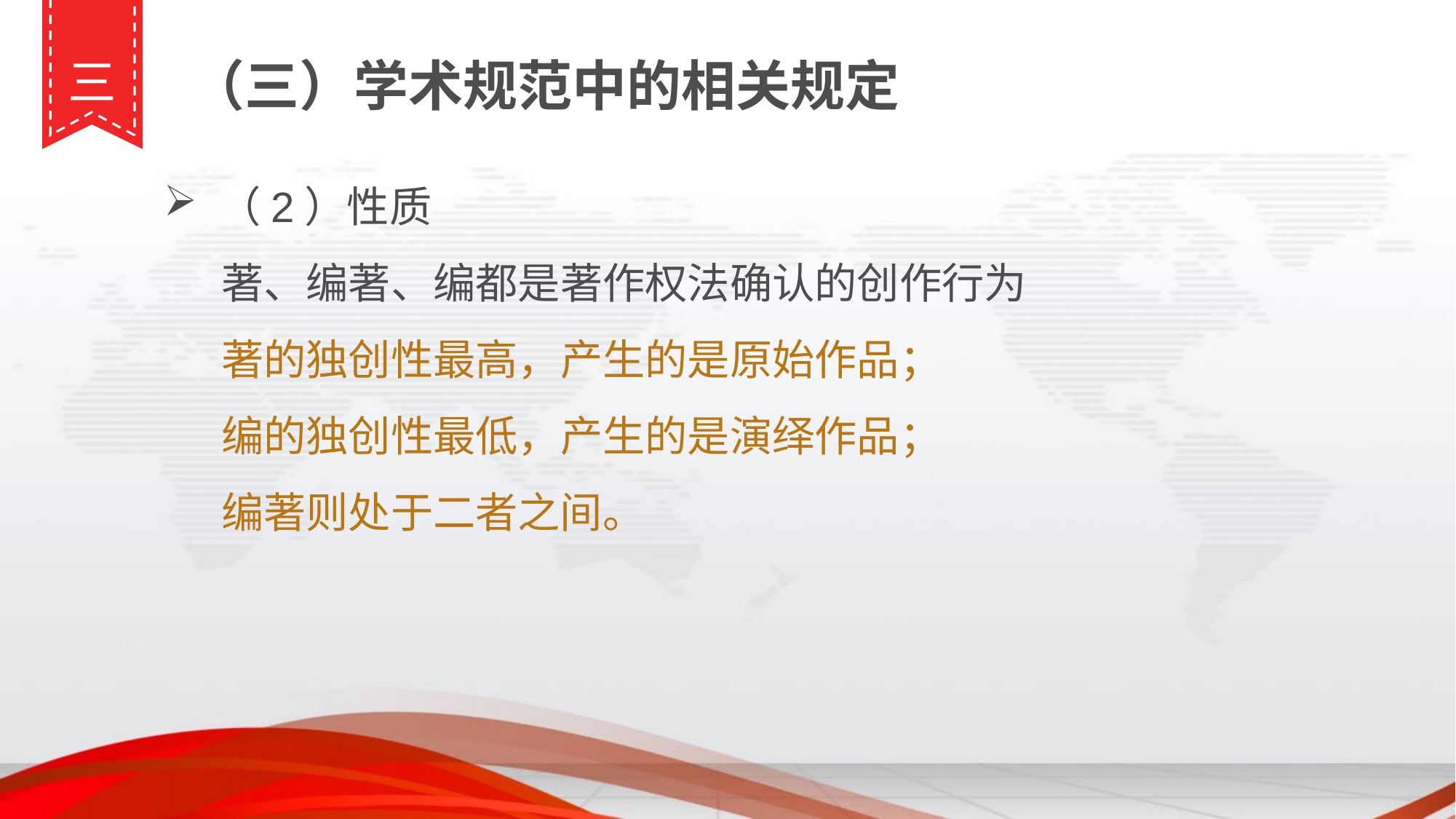

三
（三）学术规范中的相关规定
（2）性质
     著、编著、编都是著作权法确认的创作行为
     著的独创性最高，产生的是原始作品；
     编的独创性最低，产生的是演绎作品；
     编著则处于二者之间。